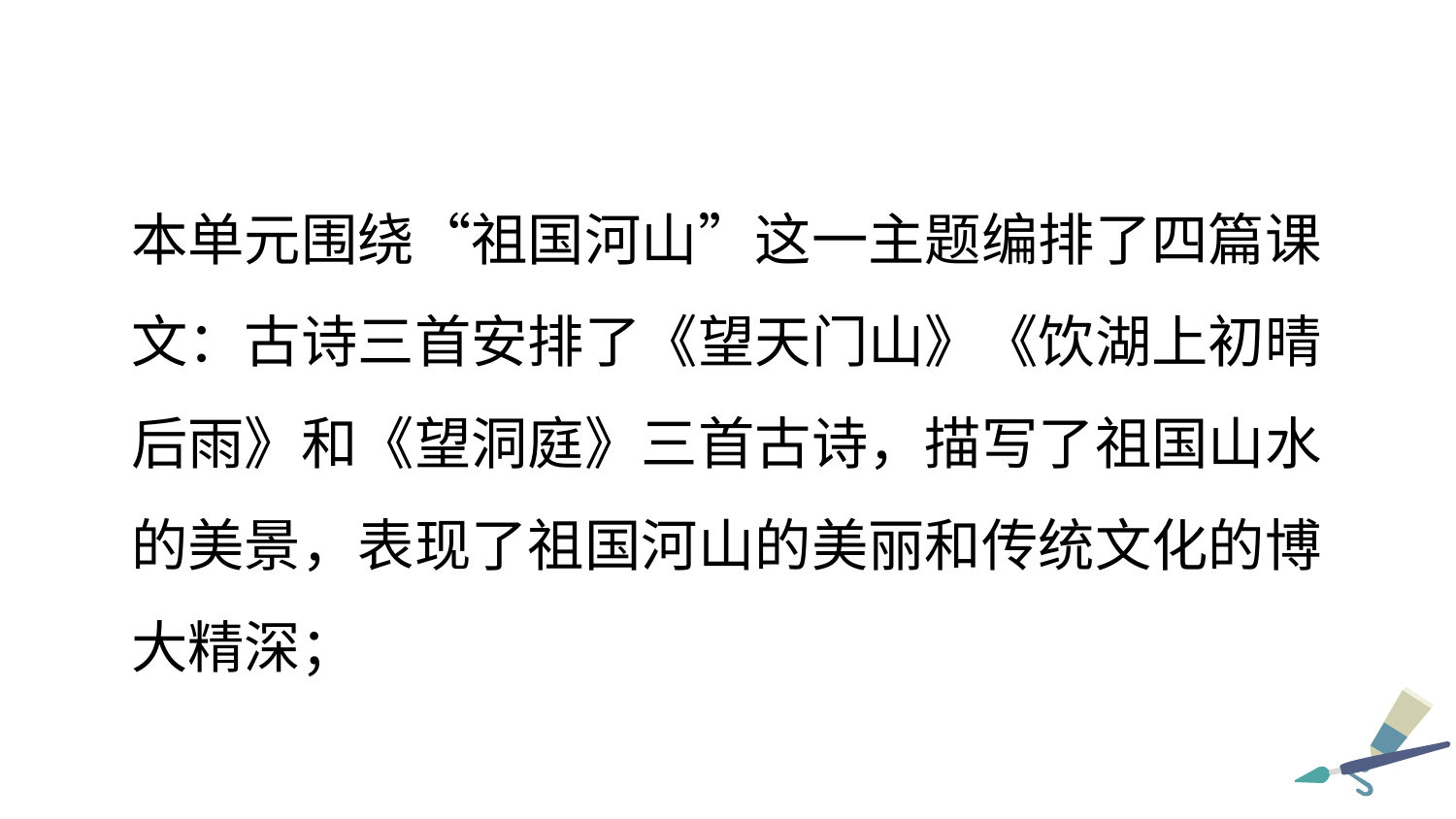

本单元围绕“祖国河山”这一主题编排了四篇课文：古诗三首安排了《望天门山》《饮湖上初晴后雨》和《望洞庭》三首古诗，描写了祖国山水的美景，表现了祖国河山的美丽和传统文化的博大精深；